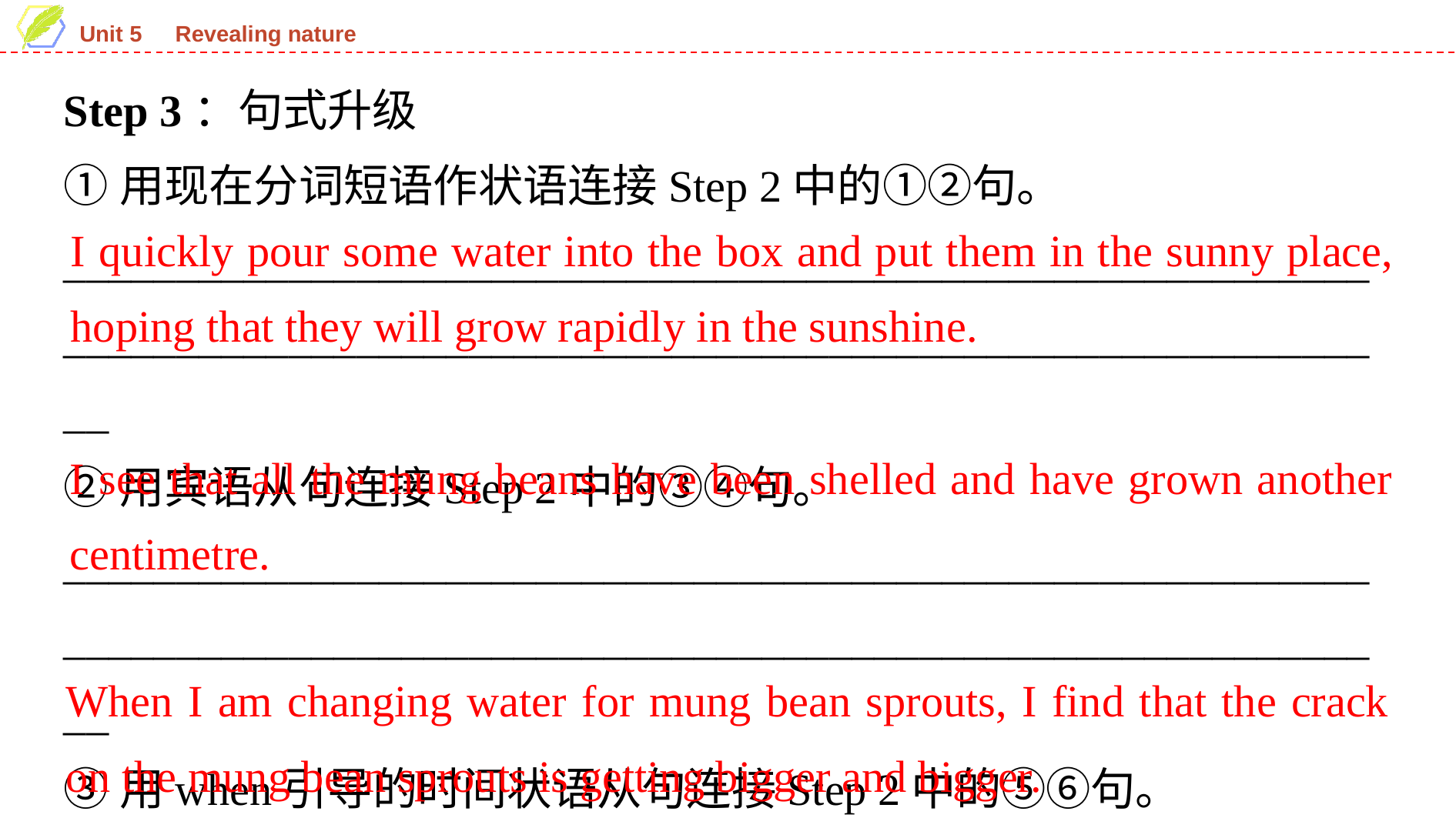

Step 3：句式升级
①用现在分词短语作状语连接Step 2中的①②句。
______________________________________________________________________________________________________________________
②用宾语从句连接Step 2中的③④句。
______________________________________________________________________________________________________________________
③用when引导的时间状语从句连接Step 2中的⑤⑥句。
______________________________________________________________________________________________________________________
I quickly pour some water into the box and put them in the sunny place, hoping that they will grow rapidly in the sunshine.
I see that all the mung beans have been shelled and have grown another centimetre.
When I am changing water for mung bean sprouts, I find that the crack on the mung bean sprouts is getting bigger and bigger.